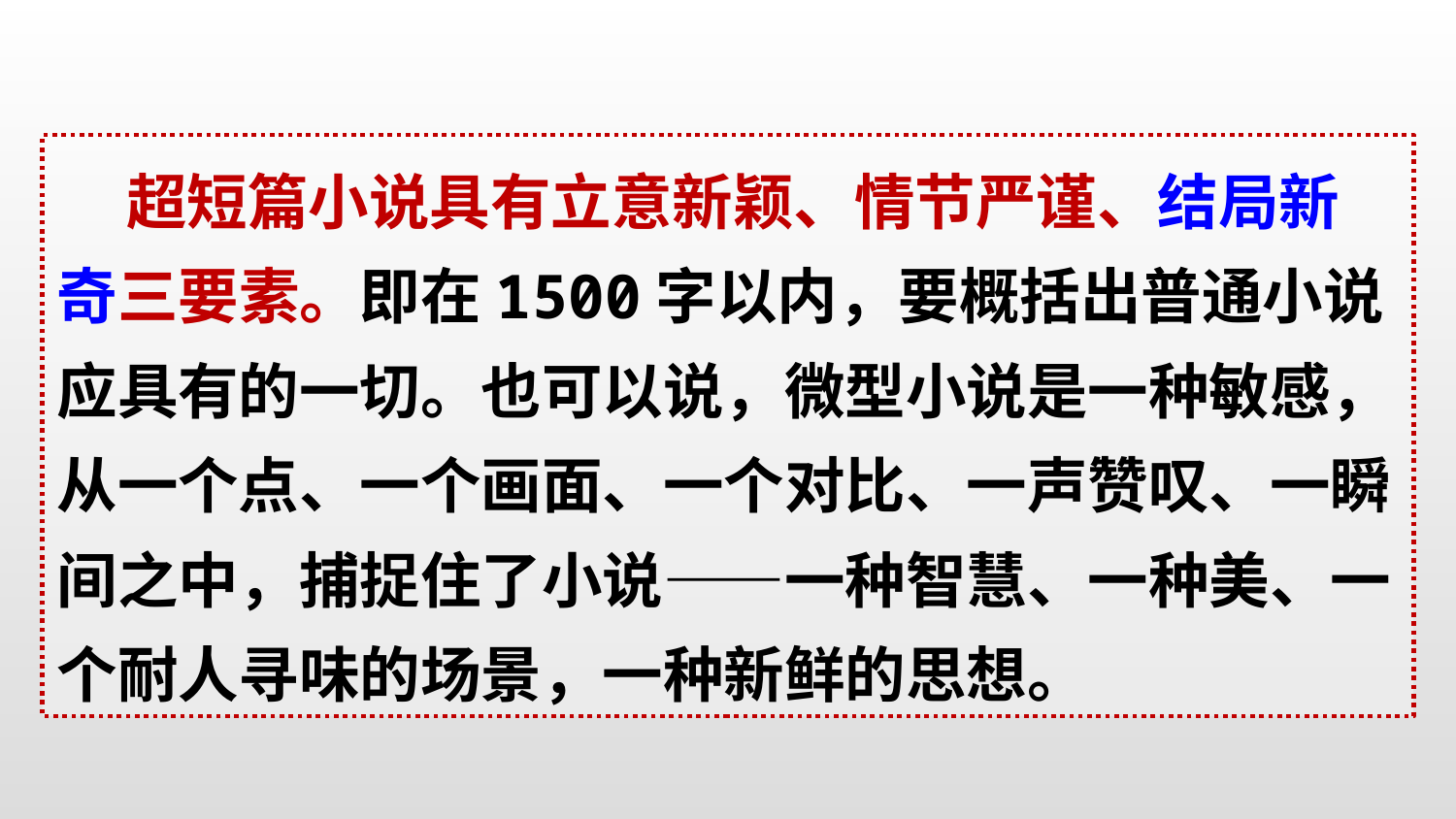

超短篇小说具有立意新颖、情节严谨、结局新奇三要素。即在1500字以内，要概括出普通小说应具有的一切。也可以说，微型小说是一种敏感，从一个点、一个画面、一个对比、一声赞叹、一瞬间之中，捕捉住了小说——一种智慧、一种美、一个耐人寻味的场景，一种新鲜的思想。